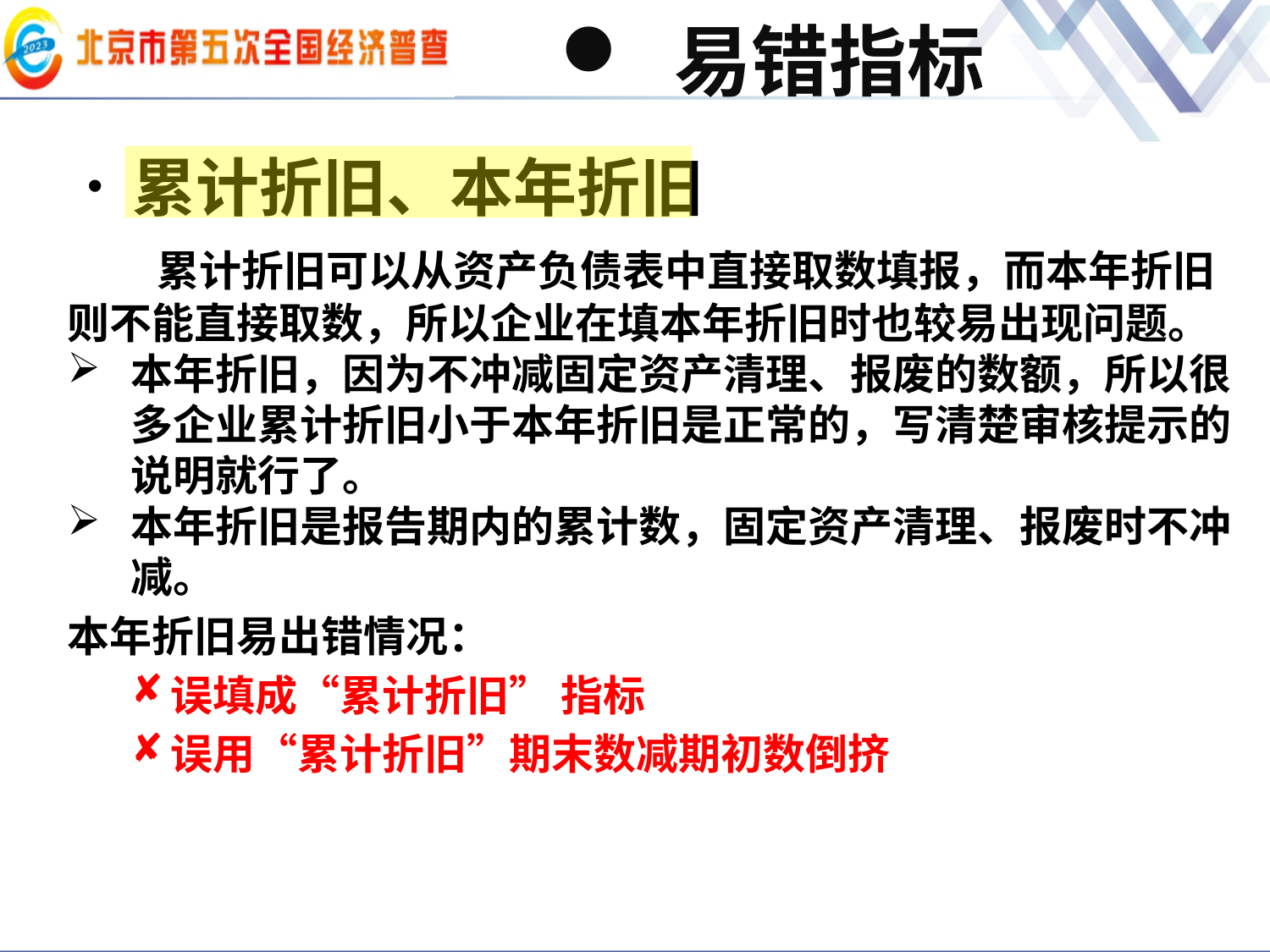

易错指标
 累计折旧、本年折旧

   累计折旧可以从资产负债表中直接取数填报，而本年折旧则不能直接取数，所以企业在填本年折旧时也较易出现问题。
本年折旧，因为不冲减固定资产清理、报废的数额，所以很多企业累计折旧小于本年折旧是正常的，写清楚审核提示的说明就行了。
本年折旧是报告期内的累计数，固定资产清理、报废时不冲减。
本年折旧易出错情况：
误填成“累计折旧” 指标
误用“累计折旧”期末数减期初数倒挤